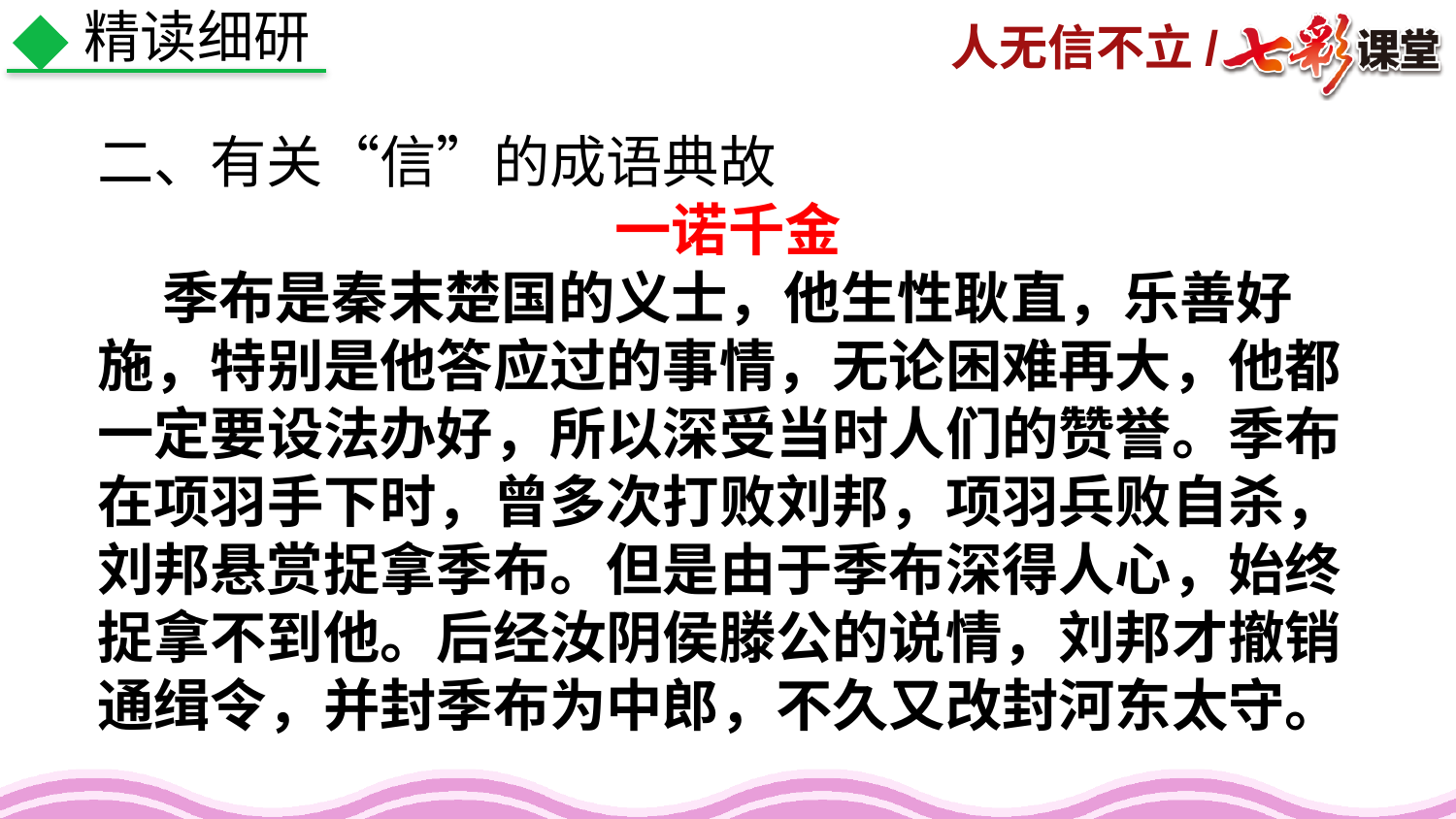

精读细研

二、有关“信”的成语典故
一诺千金
    季布是秦末楚国的义士，他生性耿直，乐善好施，特别是他答应过的事情，无论困难再大，他都一定要设法办好，所以深受当时人们的赞誉。季布在项羽手下时，曾多次打败刘邦，项羽兵败自杀，刘邦悬赏捉拿季布。但是由于季布深得人心，始终捉拿不到他。后经汝阴侯滕公的说情，刘邦才撤销通缉令，并封季布为中郎，不久又改封河东太守。